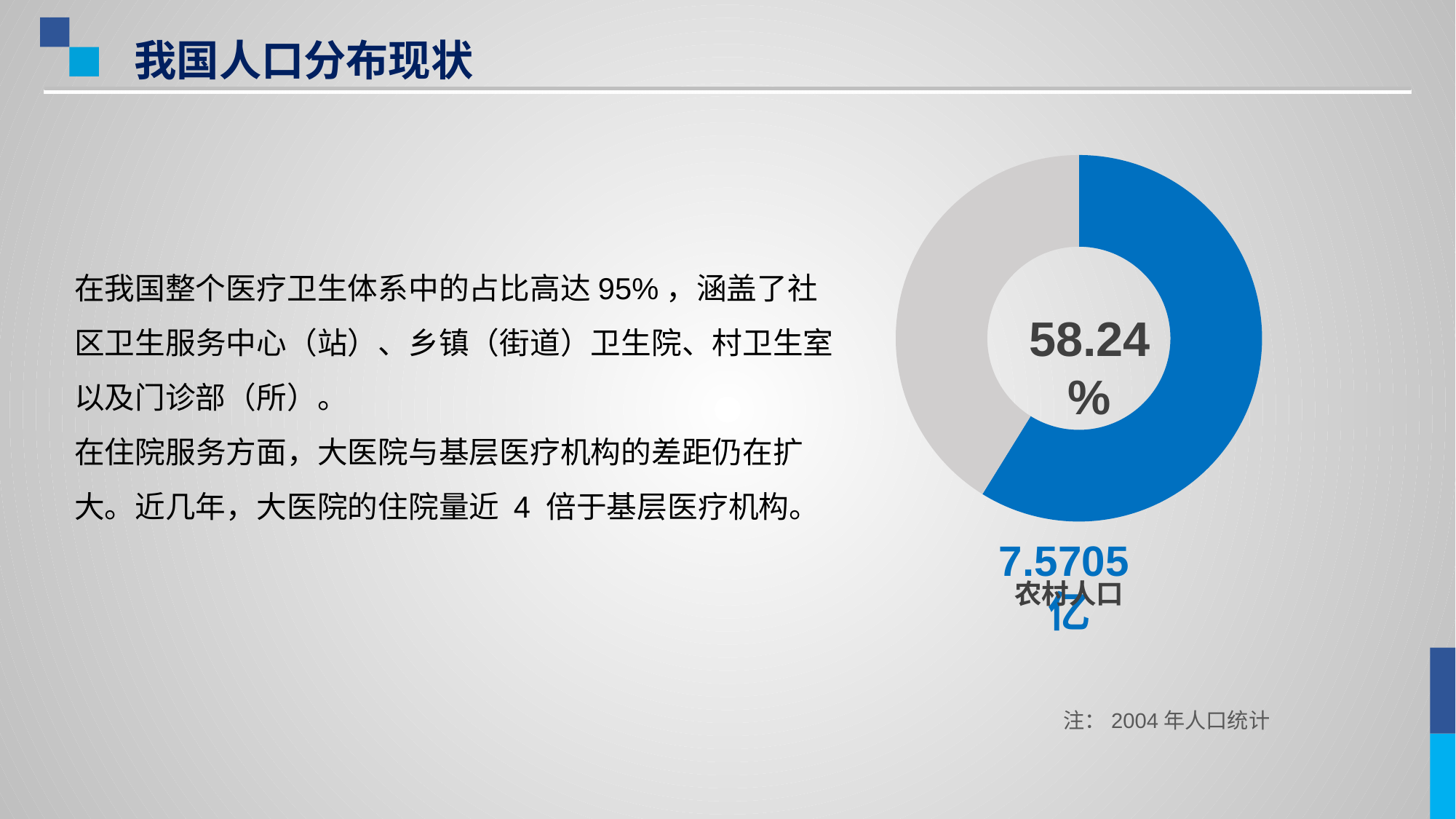

我国人口分布现状

### Chart

| Category | 销售额 |
|---|---|
| 第一季度 | 100.0 |
| 第二季度 | 70.0 |
58.24%
在我国整个医疗卫生体系中的占比高达95%，涵盖了社区卫生服务中心（站）、乡镇（街道）卫生院、村卫生室以及门诊部（所）。
在住院服务方面，大医院与基层医疗机构的差距仍在扩大。近几年，大医院的住院量近 4 倍于基层医疗机构。

7.5705亿
农村人口
注：2004年人口统计